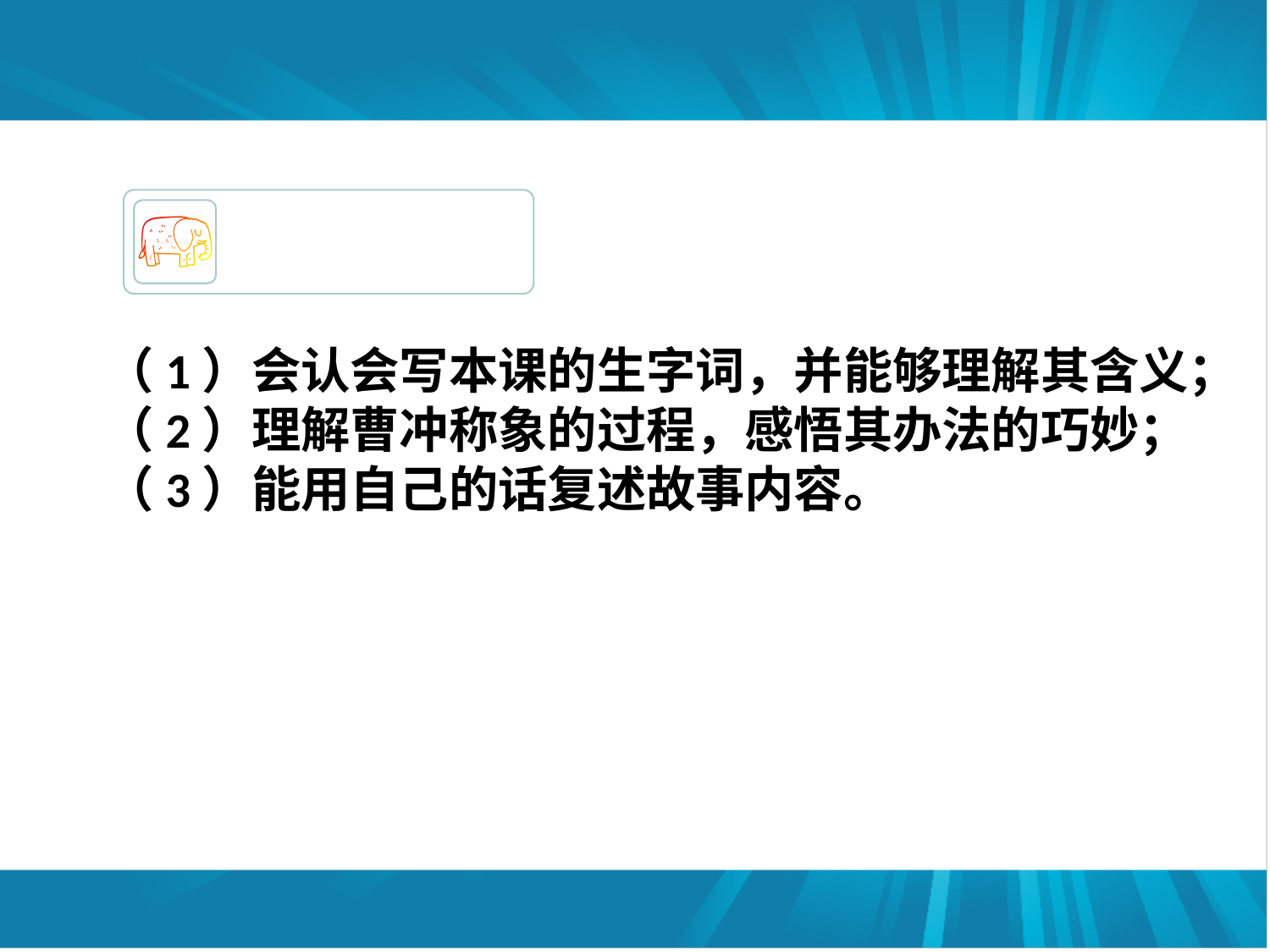

学习目标
（1）会认会写本课的生字词，并能够理解其含义；
（2）理解曹冲称象的过程，感悟其办法的巧妙；
（3）能用自己的话复述故事内容。